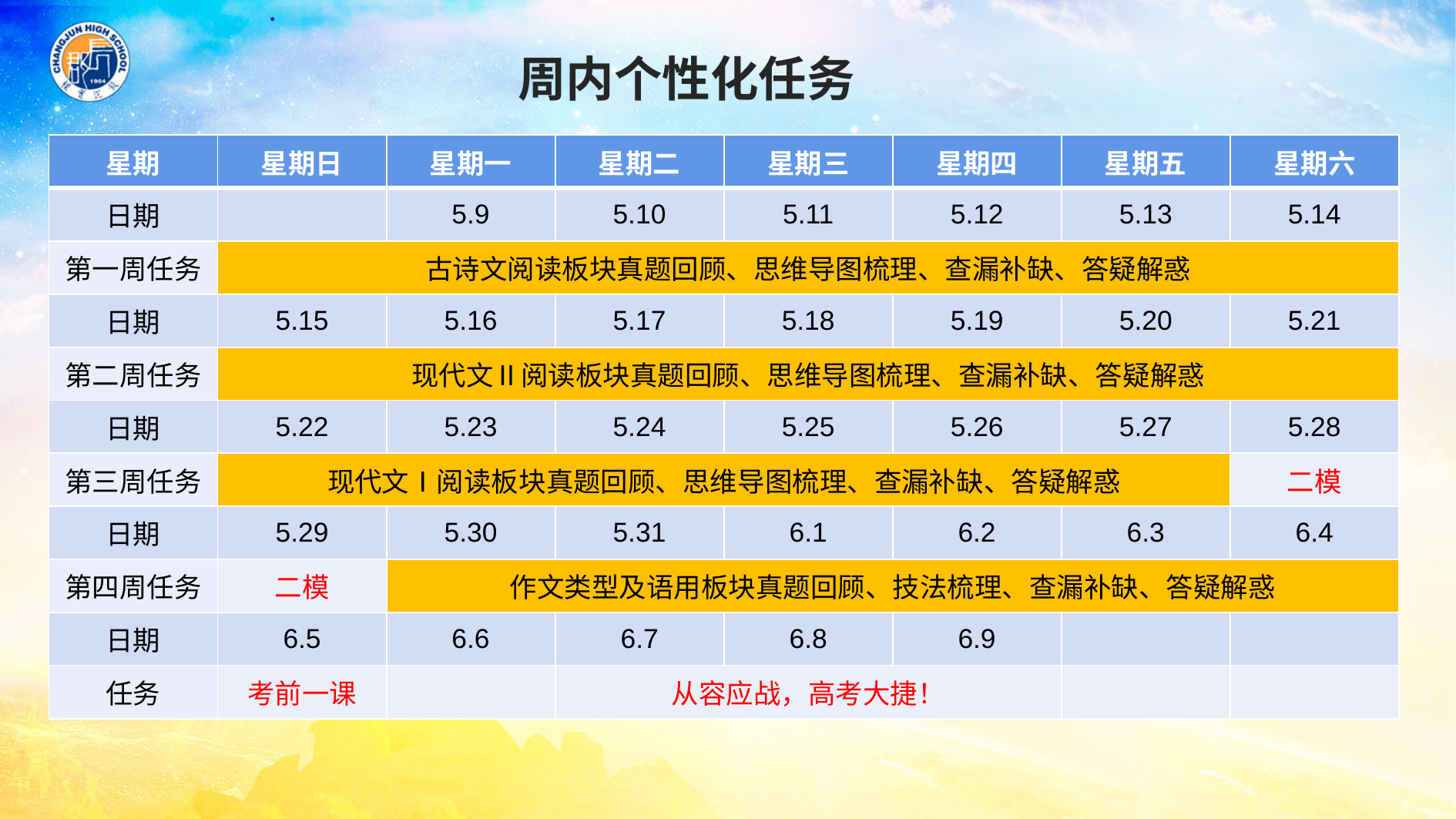

周内个性化任务
| 星期 | 星期日 | 星期一 | 星期二 | 星期三 | 星期四 | 星期五 | 星期六 |
| --- | --- | --- | --- | --- | --- | --- | --- |
| 日期 |  | 5.9 | 5.10 | 5.11 | 5.12 | 5.13 | 5.14 |
| 第一周任务 | 古诗文阅读板块真题回顾、思维导图梳理、查漏补缺、答疑解惑 |  |  |  |  |  |  |
| 日期 | 5.15 | 5.16 | 5.17 | 5.18 | 5.19 | 5.20 | 5.21 |
| 第二周任务 | 现代文Ⅱ阅读板块真题回顾、思维导图梳理、查漏补缺、答疑解惑 |  |  |  |  |  |  |
| 日期 | 5.22 | 5.23 | 5.24 | 5.25 | 5.26 | 5.27 | 5.28 |
| 第三周任务 | 现代文Ⅰ阅读板块真题回顾、思维导图梳理、查漏补缺、答疑解惑 |  |  |  |  |  | 二模 |
| 日期 | 5.29 | 5.30 | 5.31 | 6.1 | 6.2 | 6.3 | 6.4 |
| 第四周任务 | 二模 | 作文类型及语用板块真题回顾、技法梳理、查漏补缺、答疑解惑 |  |  |  |  |  |
| 日期 | 6.5 | 6.6 | 6.7 | 6.8 | 6.9 |  |  |
| 任务 | 考前一课 |  | 从容应战，高考大捷！ |  |  |  |  |